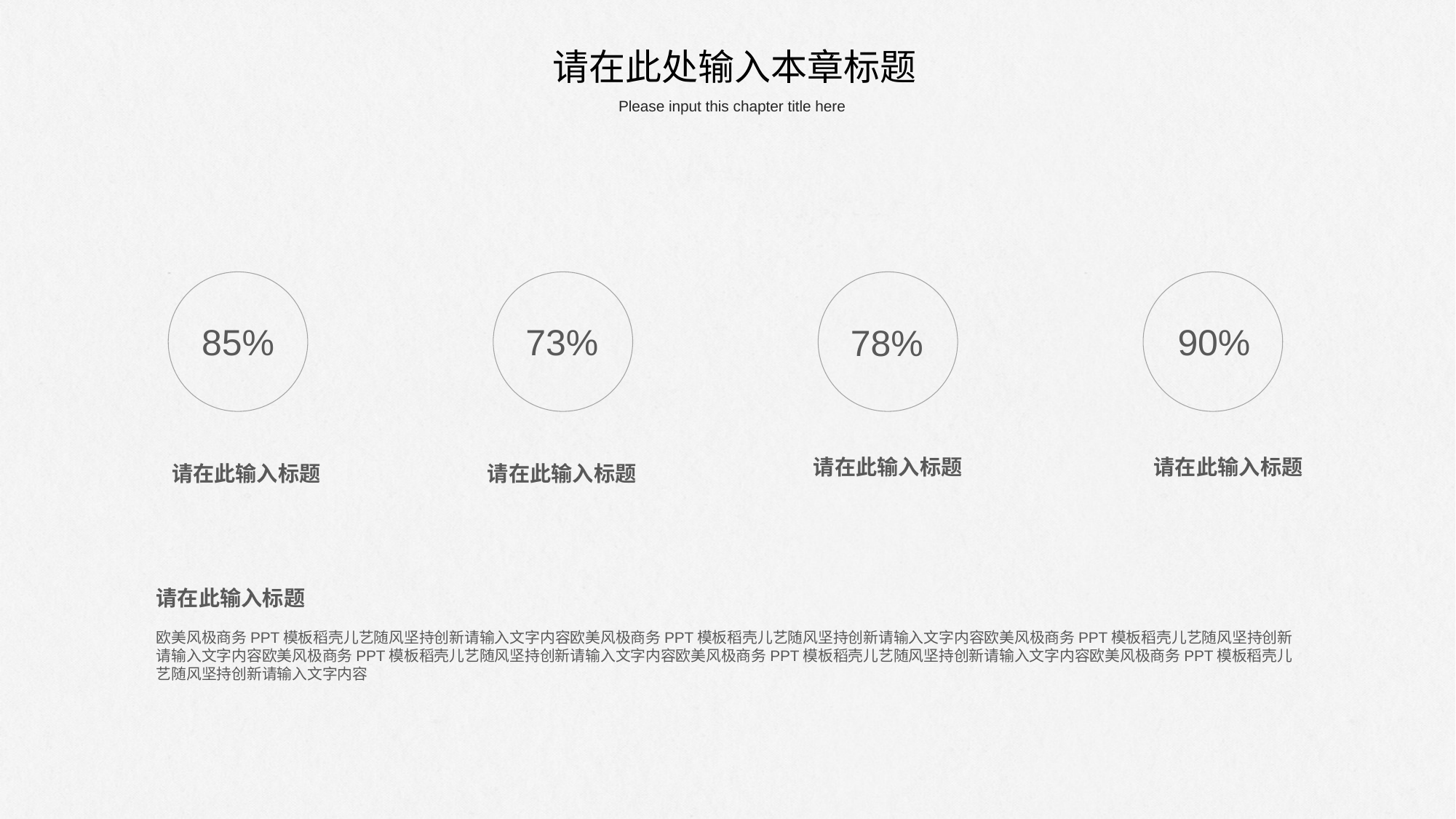

请在此处输入本章标题

Please input this chapter title here

85%
73%
90%
78%
请在此输入标题
请在此输入标题
请在此输入标题
请在此输入标题
请在此输入标题

欧美风极商务PPT模板稻壳儿艺随风坚持创新请输入文字内容欧美风极商务PPT模板稻壳儿艺随风坚持创新请输入文字内容欧美风极商务PPT模板稻壳儿艺随风坚持创新请输入文字内容欧美风极商务PPT模板稻壳儿艺随风坚持创新请输入文字内容欧美风极商务PPT模板稻壳儿艺随风坚持创新请输入文字内容欧美风极商务PPT模板稻壳儿艺随风坚持创新请输入文字内容